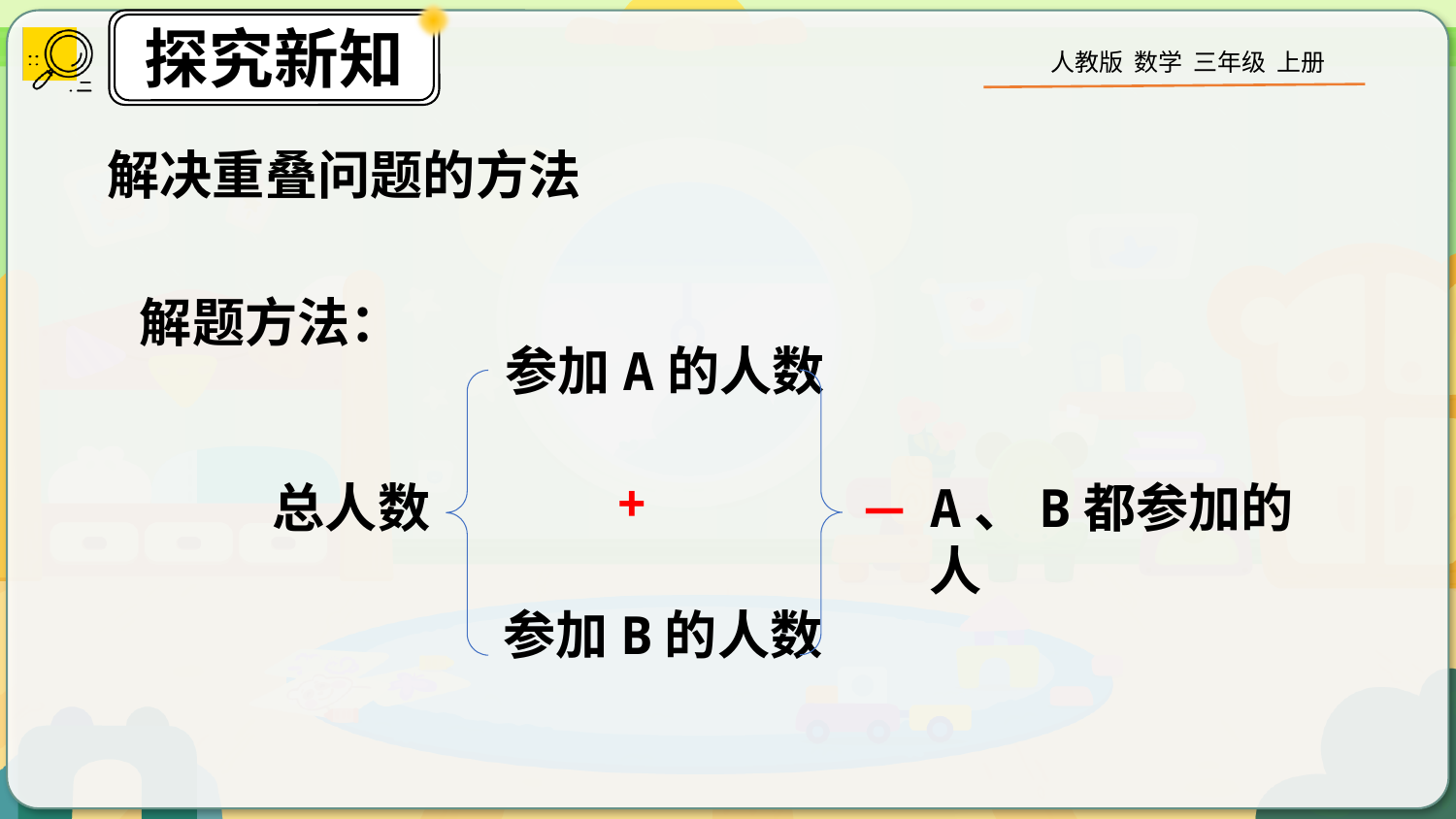

解决重叠问题的方法
解题方法：
参加A的人数

+
总人数
A、B都参加的人
－
参加B的人数